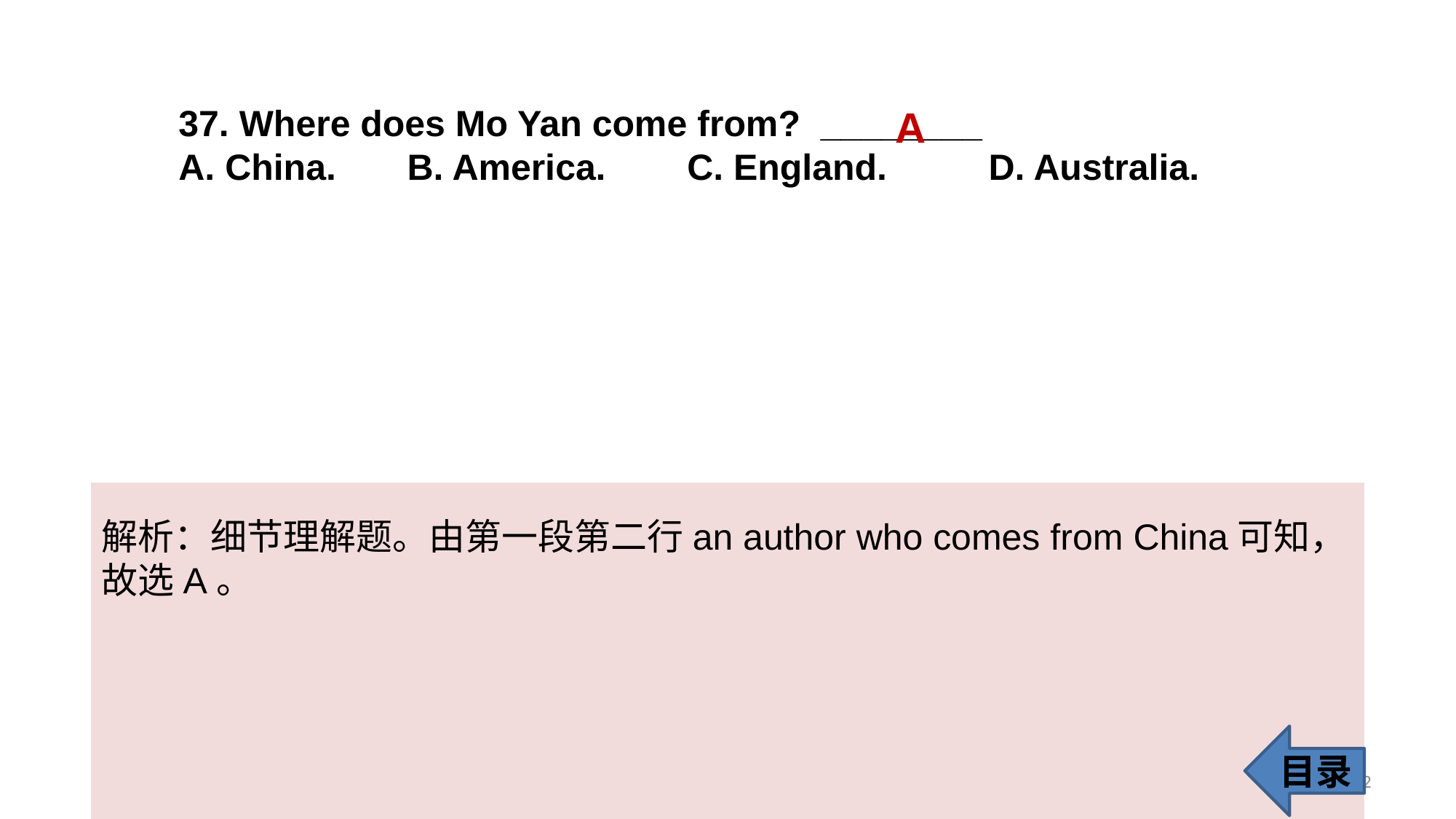

37. Where does Mo Yan come from?  ________
A. China.       B. America.        C. England.          D. Australia.
A

解析：细节理解题。由第一段第二行an author who comes from China可知，
故选A。
目录
42